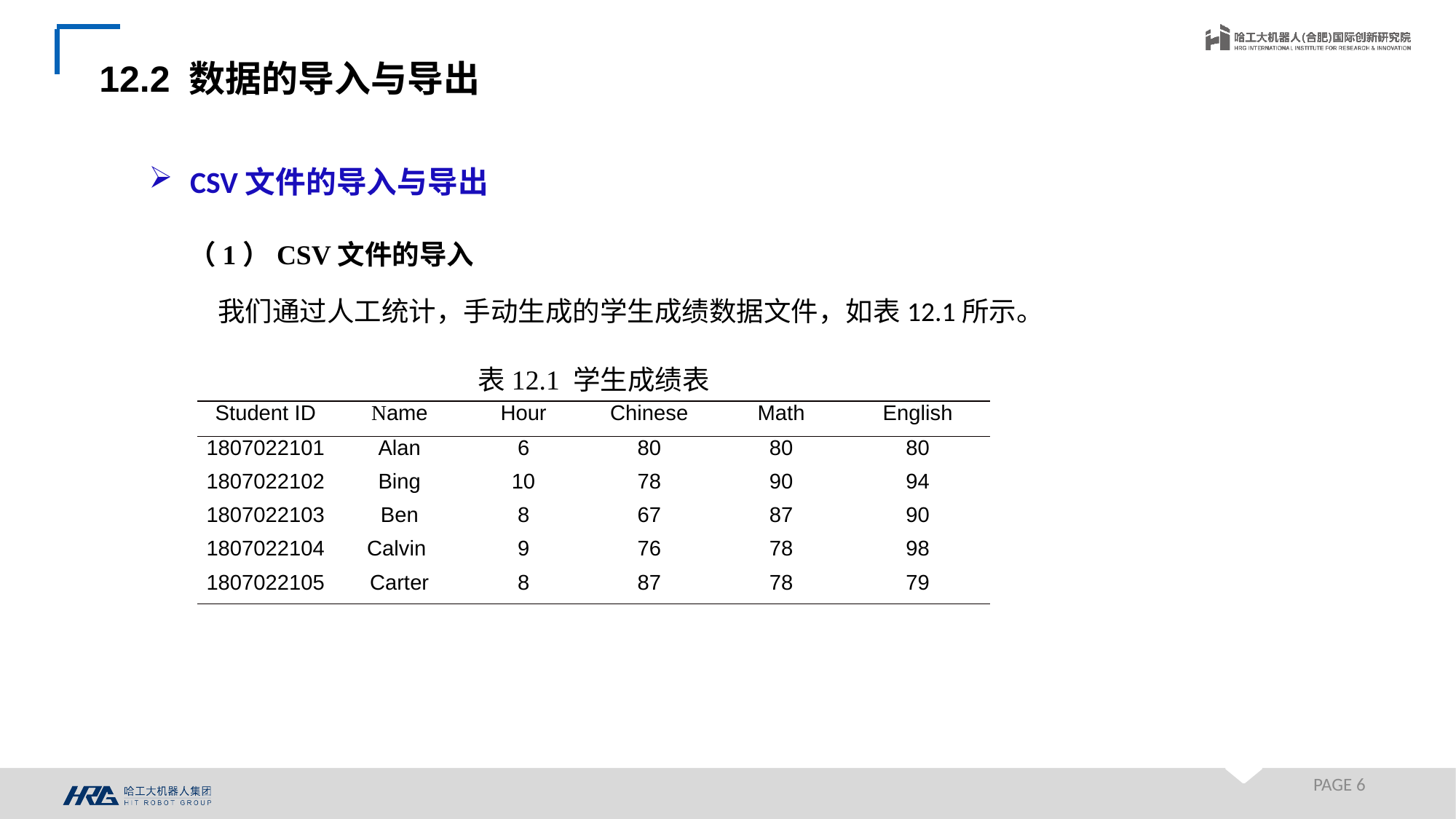

12.2 数据的导入与导出
CSV文件的导入与导出
（1）CSV文件的导入
我们通过人工统计，手动生成的学生成绩数据文件，如表12.1所示。
表12.1 学生成绩表
| Student ID | Name | Hour | Chinese | Math | English |
| --- | --- | --- | --- | --- | --- |
| 1807022101 | Alan | 6 | 80 | 80 | 80 |
| 1807022102 | Bing | 10 | 78 | 90 | 94 |
| 1807022103 | Ben | 8 | 67 | 87 | 90 |
| 1807022104 | Calvin | 9 | 76 | 78 | 98 |
| 1807022105 | Carter | 8 | 87 | 78 | 79 |